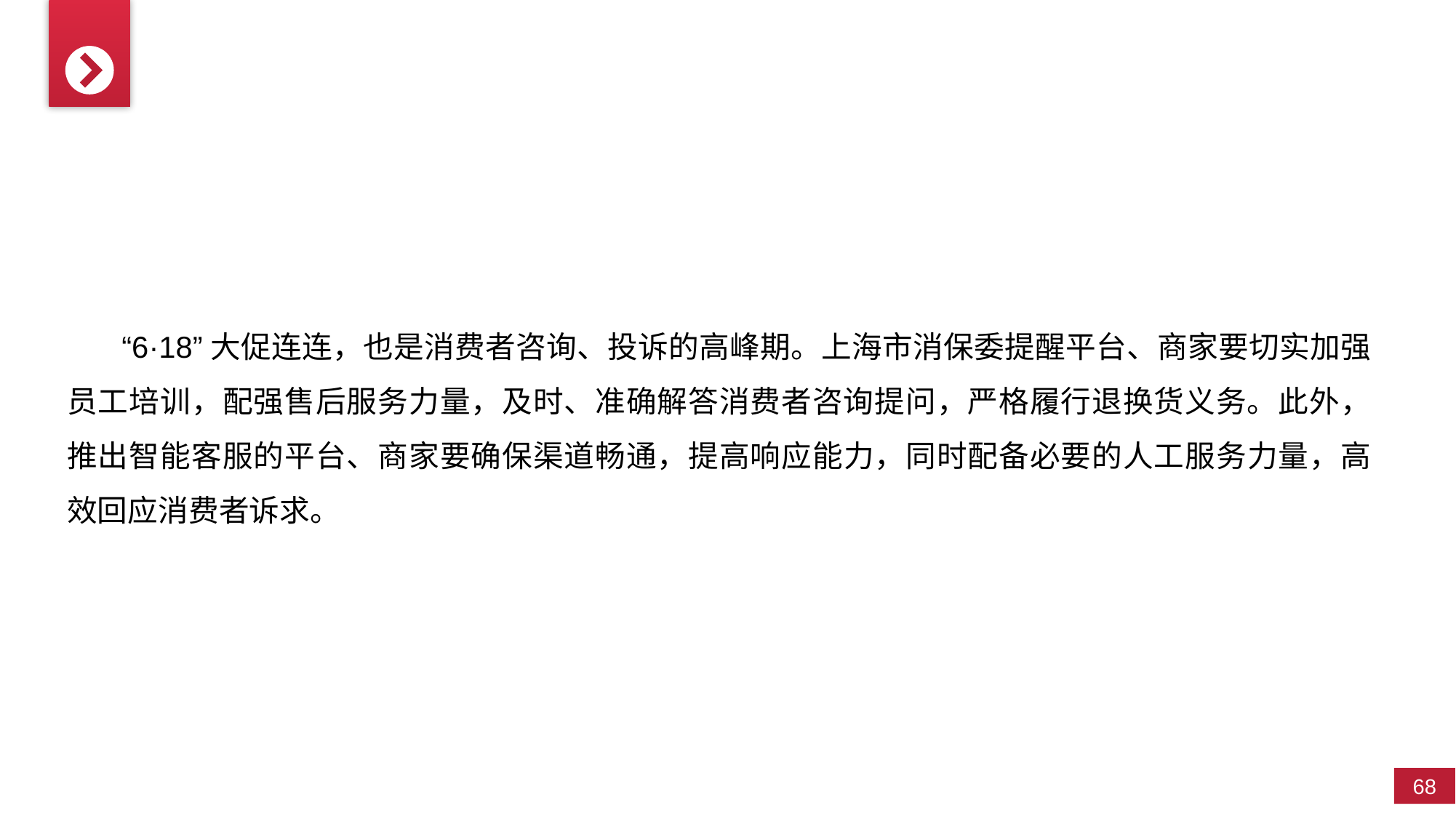

“6·18”大促连连，也是消费者咨询、投诉的高峰期。上海市消保委提醒平台、商家要切实加强员工培训，配强售后服务力量，及时、准确解答消费者咨询提问，严格履行退换货义务。此外，推出智能客服的平台、商家要确保渠道畅通，提高响应能力，同时配备必要的人工服务力量，高效回应消费者诉求。